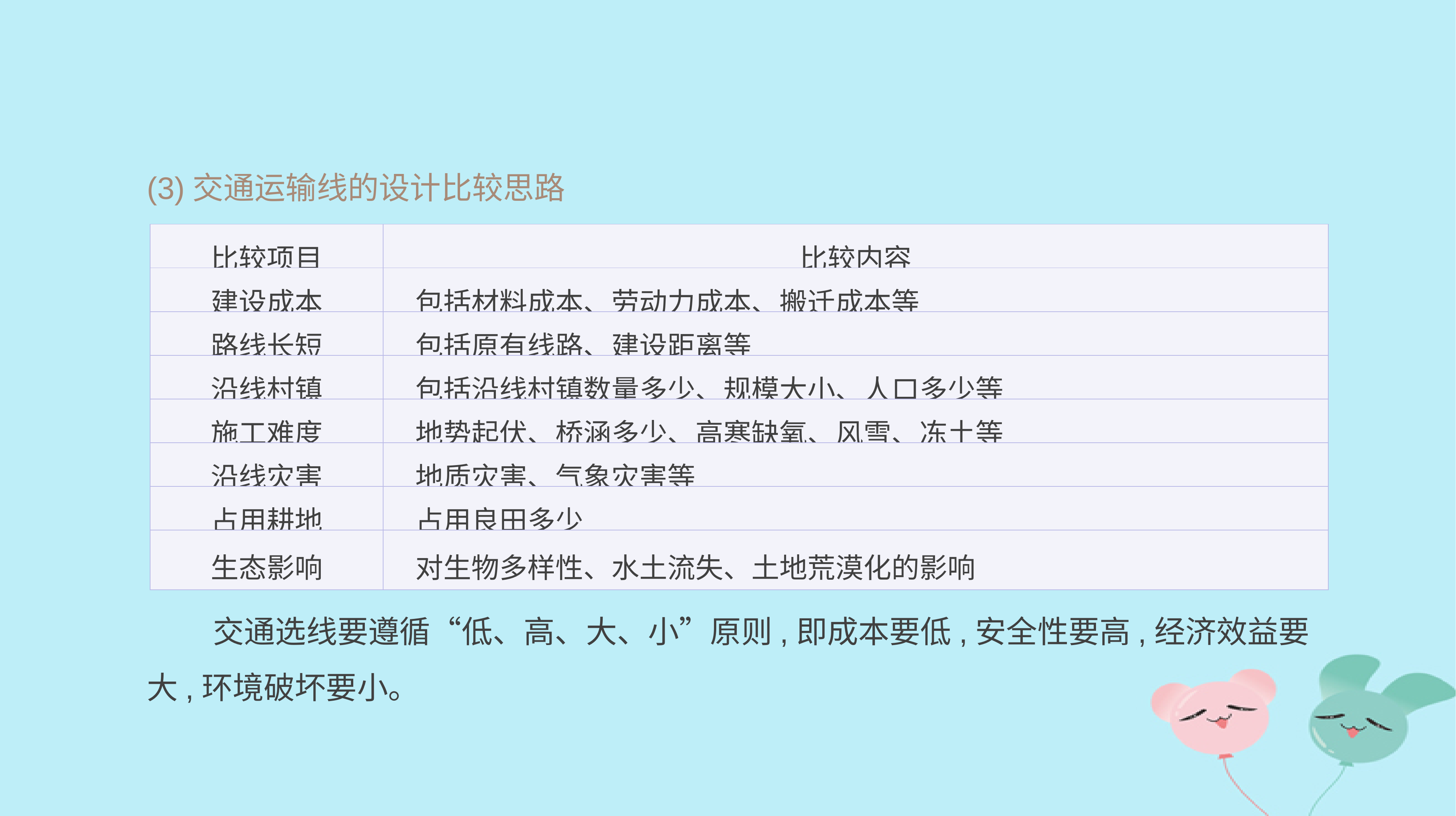

(3)交通运输线的设计比较思路

交通选线要遵循“低、高、大、小”原则,即成本要低,安全性要高,经济效益要大,环境破坏要小。
| 比较项目 | 比较内容 |
| --- | --- |
| 建设成本 | 包括材料成本、劳动力成本、搬迁成本等 |
| 路线长短 | 包括原有线路、建设距离等 |
| 沿线村镇 | 包括沿线村镇数量多少、规模大小、人口多少等 |
| 施工难度 | 地势起伏、桥涵多少、高寒缺氧、风雪、冻土等 |
| 沿线灾害 | 地质灾害、气象灾害等 |
| 占用耕地 | 占用良田多少 |
| 生态影响 | 对生物多样性、水土流失、土地荒漠化的影响 |